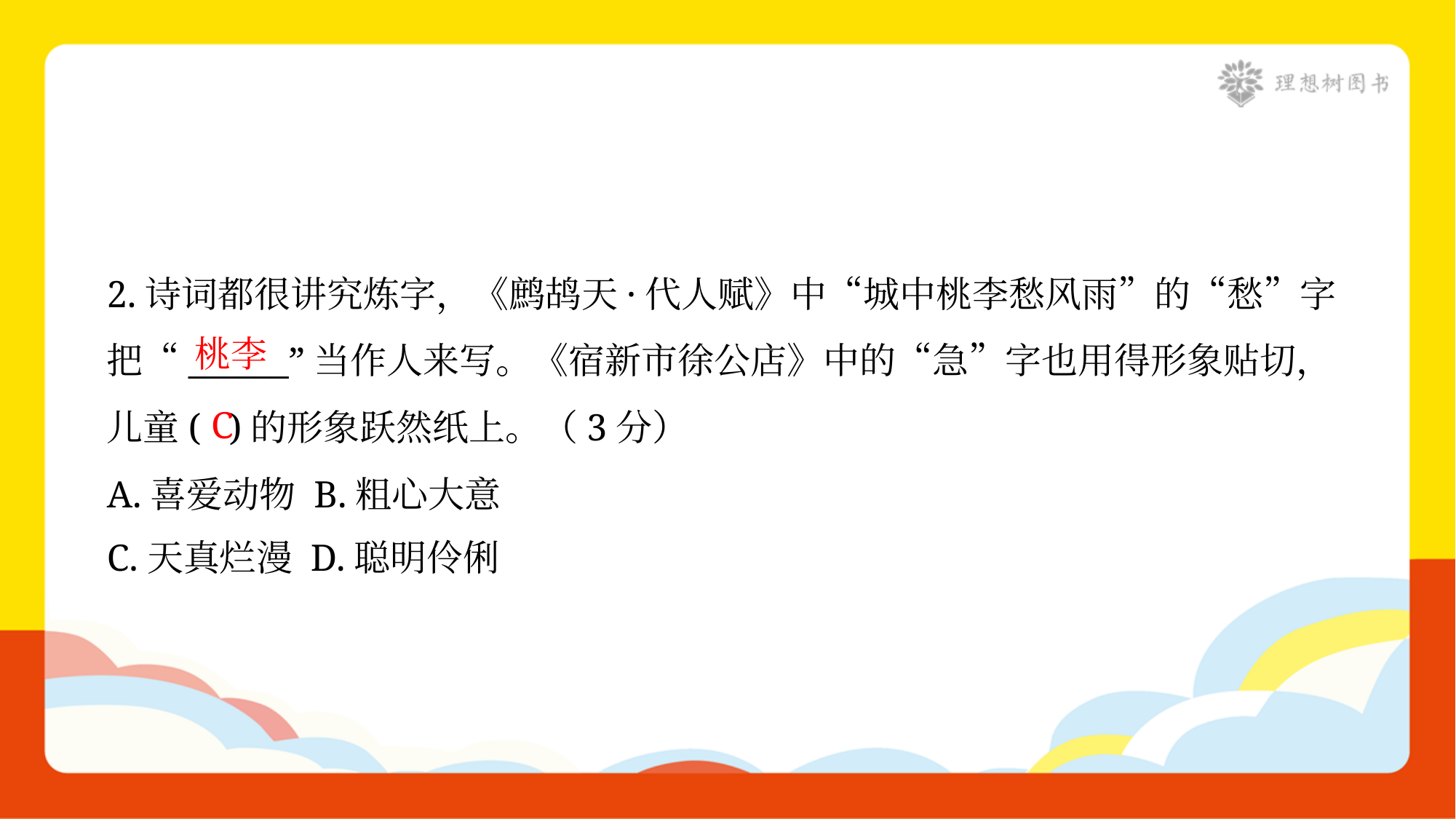

2.诗词都很讲究炼字，《鹧鸪天·代人赋》中“城中桃李愁风雨”的“愁”字
把“______”当作人来写。《宿新市徐公店》中的“急”字也用得形象贴切，
儿童(   )的形象跃然纸上。（3分）
A.喜爱动物 B.粗心大意
C.天真烂漫 D.聪明伶俐
桃李
C